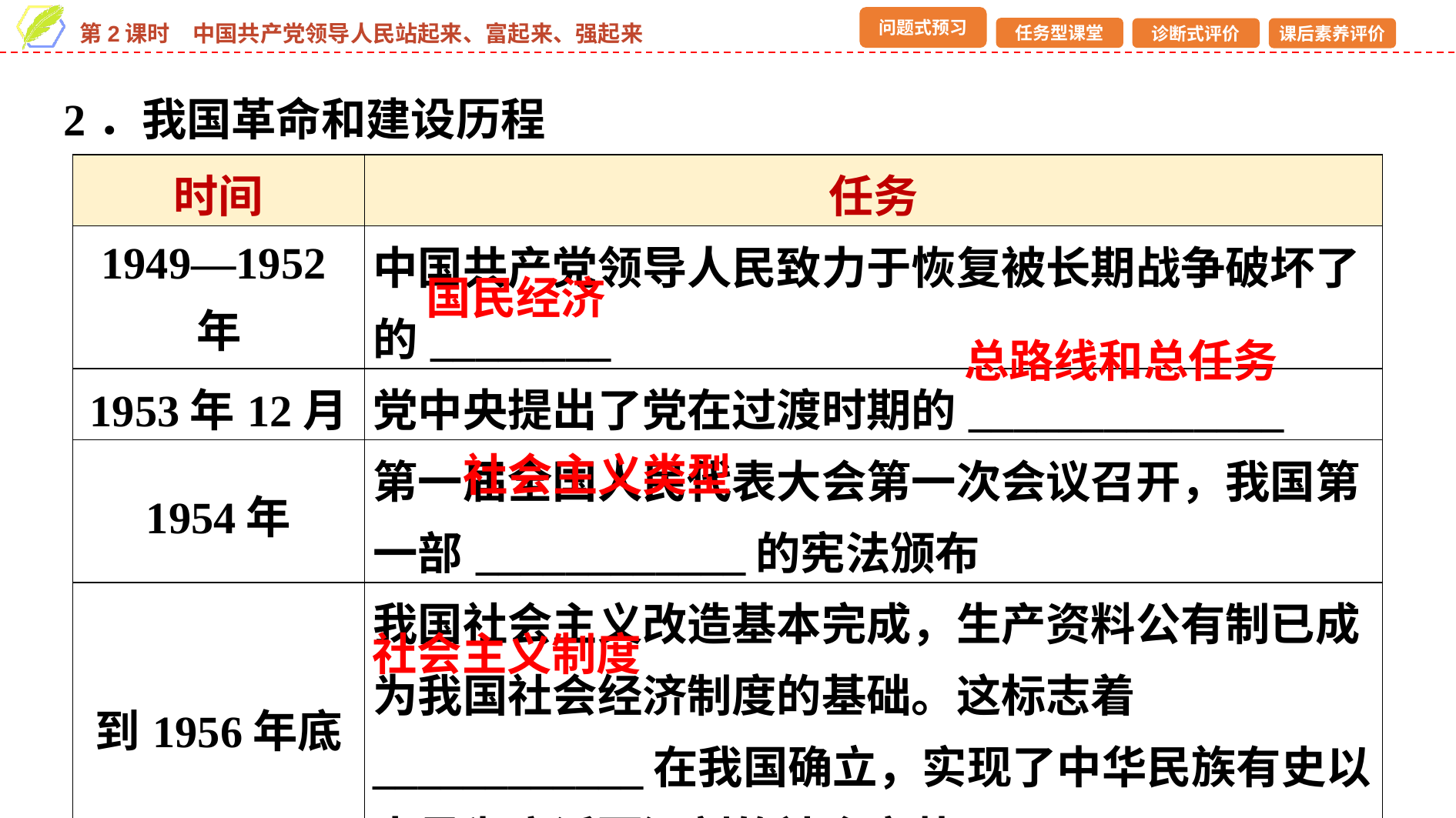

2．我国革命和建设历程
| 时间 | 任务 |
| --- | --- |
| 1949—1952年 | 中国共产党领导人民致力于恢复被长期战争破坏了的\_\_\_\_\_\_\_\_ |
| 1953年12月 | 党中央提出了党在过渡时期的\_\_\_\_\_\_\_\_\_\_\_\_\_\_ |
| 1954年 | 第一届全国人民代表大会第一次会议召开，我国第一部\_\_\_\_\_\_\_\_\_\_\_\_的宪法颁布 |
| 到1956年底 | 我国社会主义改造基本完成，生产资料公有制已成为我国社会经济制度的基础。这标志着\_\_\_\_\_\_\_\_\_\_\_\_在我国确立，实现了中华民族有史以来最为广泛而深刻的社会变革 |
国民经济
总路线和总任务
社会主义类型
社会主义制度